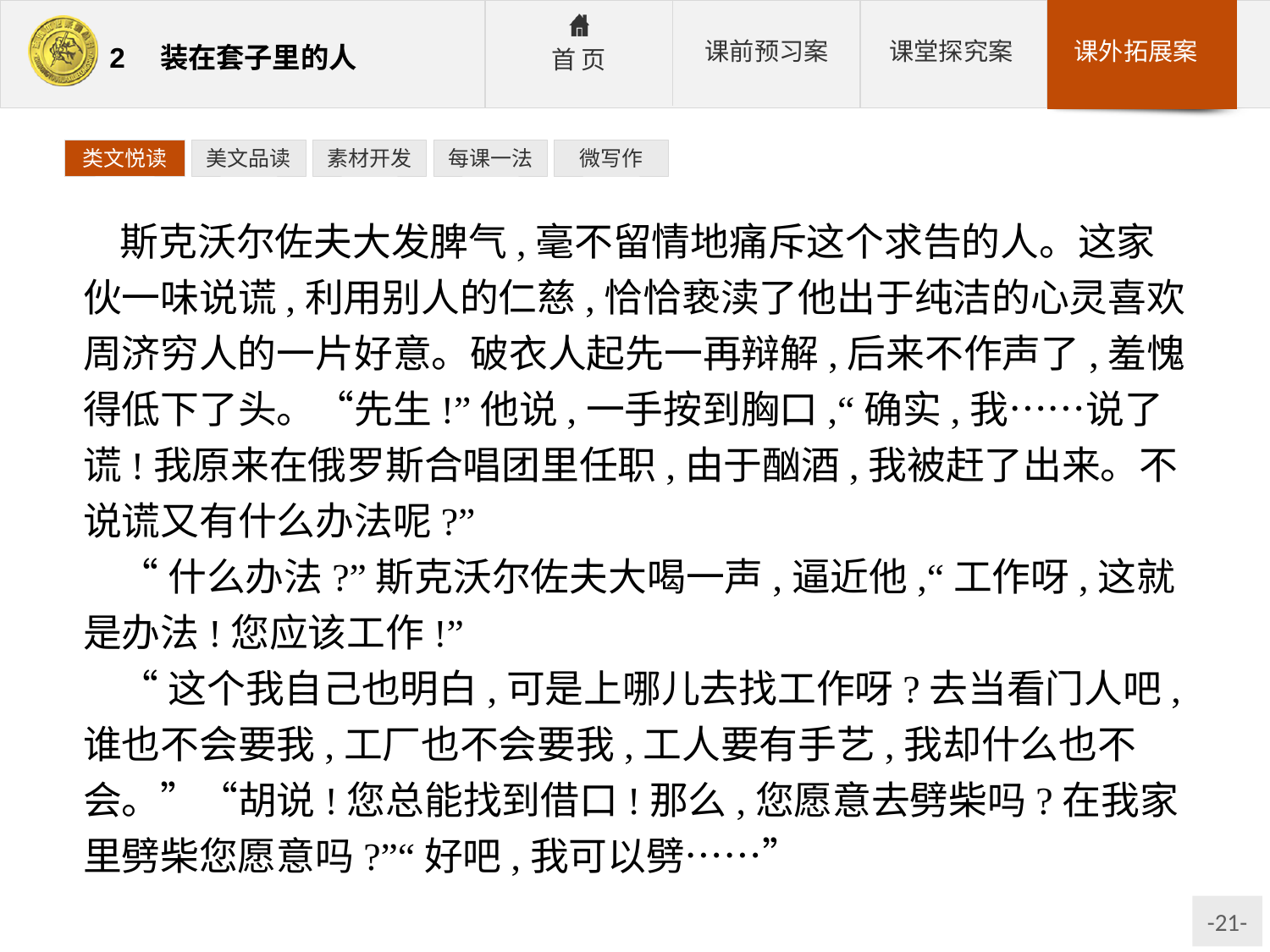

类文悦读
美文品读
素材开发
每课一法
微写作
斯克沃尔佐夫大发脾气,毫不留情地痛斥这个求告的人。这家伙一味说谎,利用别人的仁慈,恰恰亵渎了他出于纯洁的心灵喜欢周济穷人的一片好意。破衣人起先一再辩解,后来不作声了,羞愧得低下了头。“先生!”他说,一手按到胸口,“确实,我……说了谎!我原来在俄罗斯合唱团里任职,由于酗酒,我被赶了出来。不说谎又有什么办法呢?”
“什么办法?”斯克沃尔佐夫大喝一声,逼近他,“工作呀,这就是办法!您应该工作!”
“这个我自己也明白,可是上哪儿去找工作呀?去当看门人吧,谁也不会要我,工厂也不会要我,工人要有手艺,我却什么也不会。”“胡说!您总能找到借口!那么,您愿意去劈柴吗?在我家里劈柴您愿意吗?”“好吧,我可以劈……”